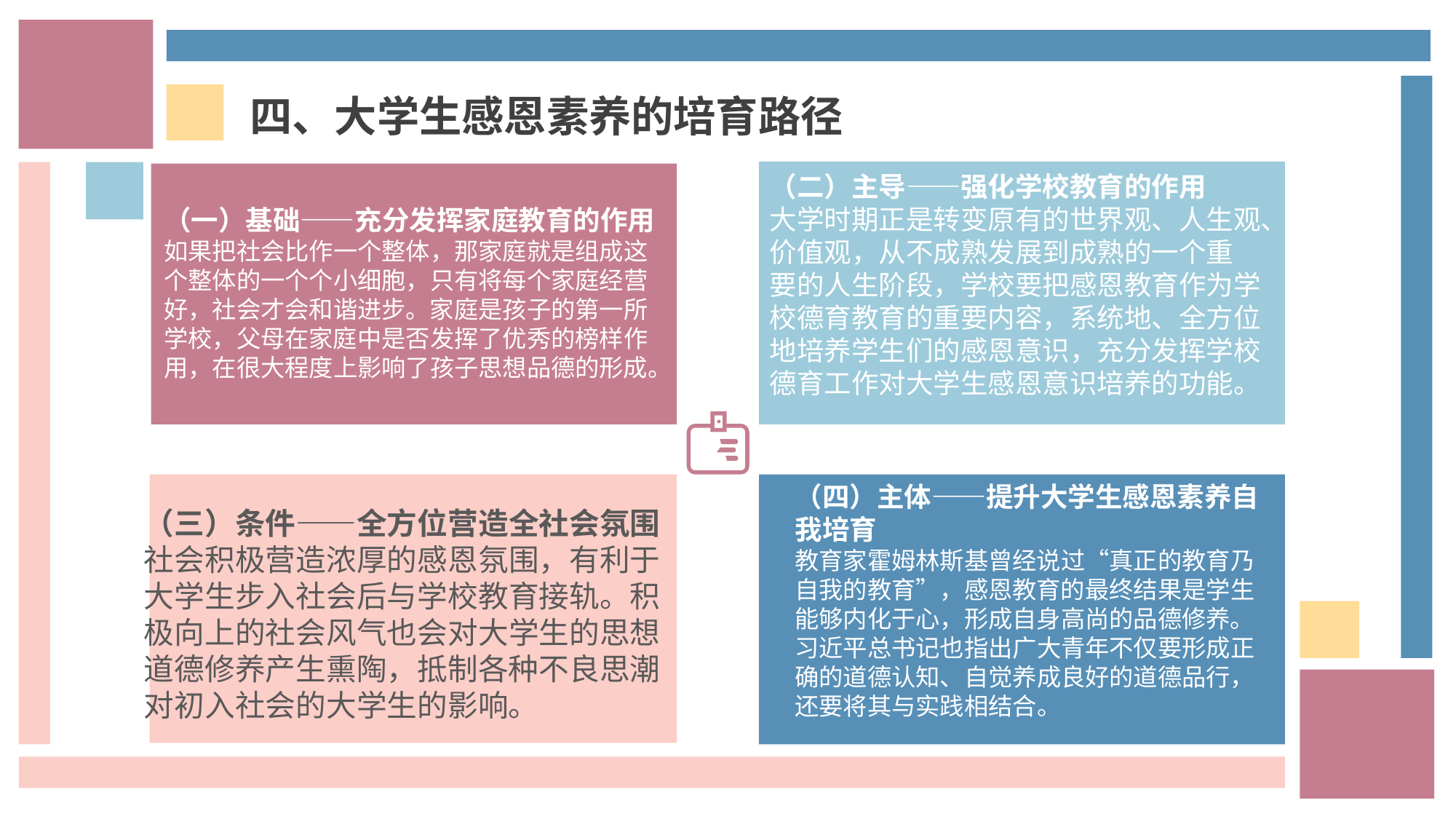

四、大学生感恩素养的培育路径

（二）主导——强化学校教育的作用
大学时期正是转变原有的世界观、人生观、价值观，从不成熟发展到成熟的一个重
要的人生阶段，学校要把感恩教育作为学校德育教育的重要内容，系统地、全方位地培养学生们的感恩意识，充分发挥学校德育工作对大学生感恩意识培养的功能。
（一）基础——充分发挥家庭教育的作用
如果把社会比作一个整体，那家庭就是组成这个整体的一个个小细胞，只有将每个家庭经营好，社会才会和谐进步。家庭是孩子的第一所学校，父母在家庭中是否发挥了优秀的榜样作用，在很大程度上影响了孩子思想品德的形成。

（四）主体——提升大学生感恩素养自我培育
教育家霍姆林斯基曾经说过“真正的教育乃自我的教育”，感恩教育的最终结果是学生能够内化于心，形成自身高尚的品德修养。习近平总书记也指出广大青年不仅要形成正确的道德认知、自觉养成良好的道德品行，还要将其与实践相结合。
（三）条件——全方位营造全社会氛围
社会积极营造浓厚的感恩氛围，有利于大学生步入社会后与学校教育接轨。积极向上的社会风气也会对大学生的思想道德修养产生熏陶，抵制各种不良思潮对初入社会的大学生的影响。